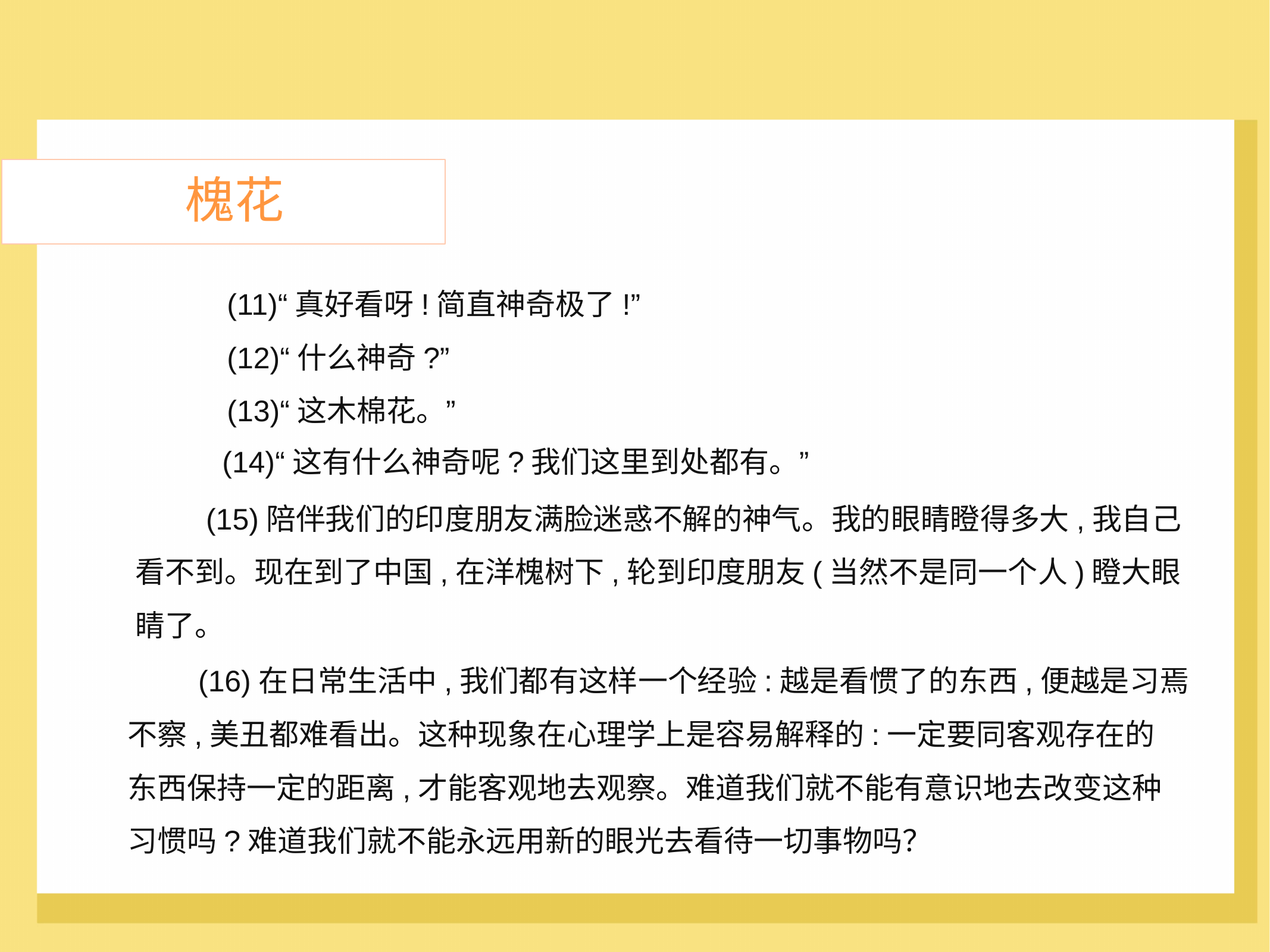

槐花
(11)“真好看呀!简直神奇极了!”

(12)“什么神奇?”

(13)“这木棉花。”
(14)“这有什么神奇呢?我们这里到处都有。”
	(15)陪伴我们的印度朋友满脸迷惑不解的神气。我的眼睛瞪得多大,我自己

看不到。现在到了中国,在洋槐树下,轮到印度朋友(当然不是同一个人)瞪大眼

睛了。
	(16)在日常生活中,我们都有这样一个经验:越是看惯了的东西,便越是习焉

不察,美丑都难看出。这种现象在心理学上是容易解释的:一定要同客观存在的

东西保持一定的距离,才能客观地去观察。难道我们就不能有意识地去改变这种

习惯吗?难道我们就不能永远用新的眼光去看待一切事物吗？